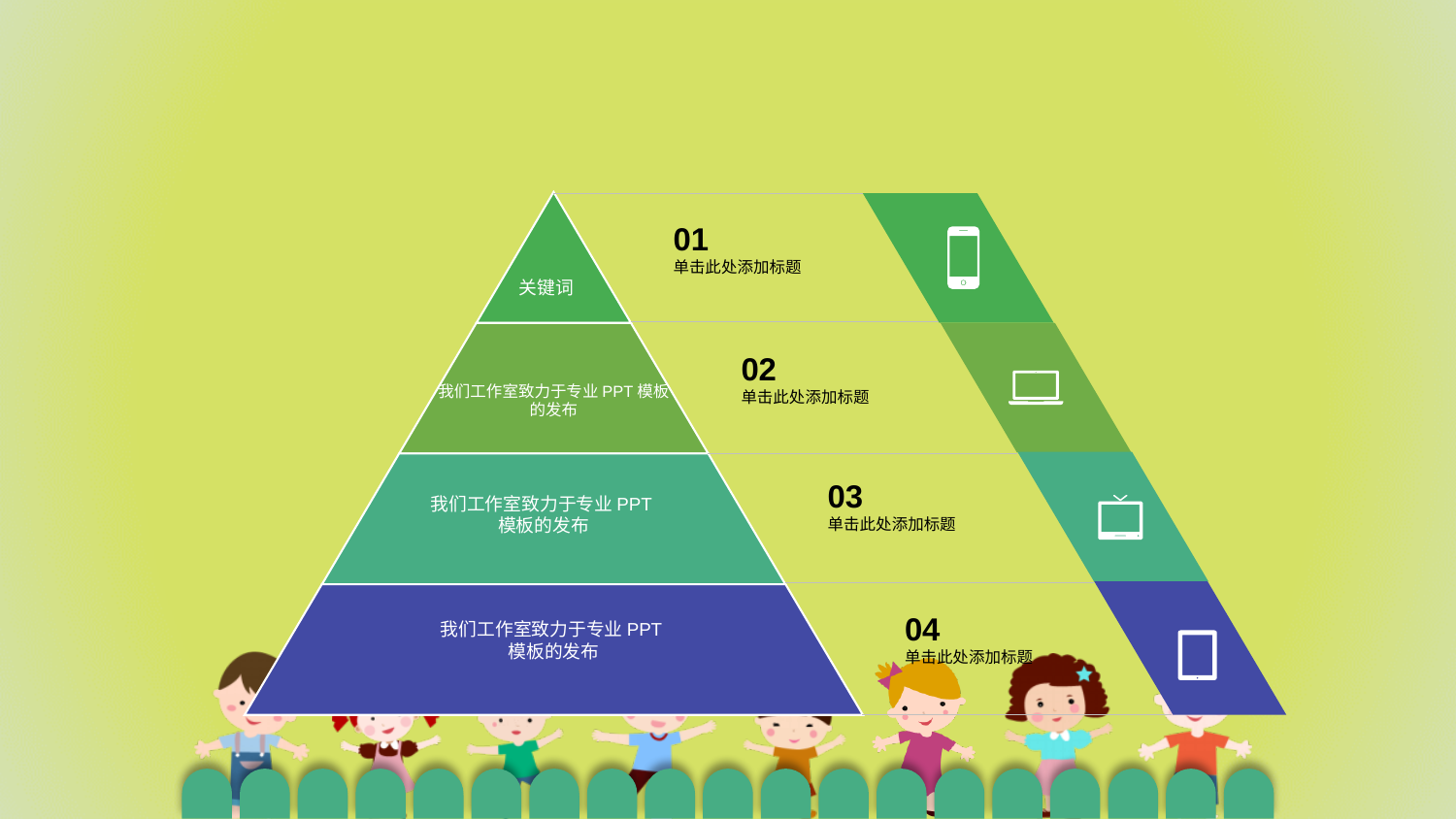

01
单击此处添加标题

关键词

02
单击此处添加标题

我们工作室致力于专业PPT模板的发布

03
单击此处添加标题
我们工作室致力于专业PPT模板的发布

04
单击此处添加标题
我们工作室致力于专业PPT模板的发布